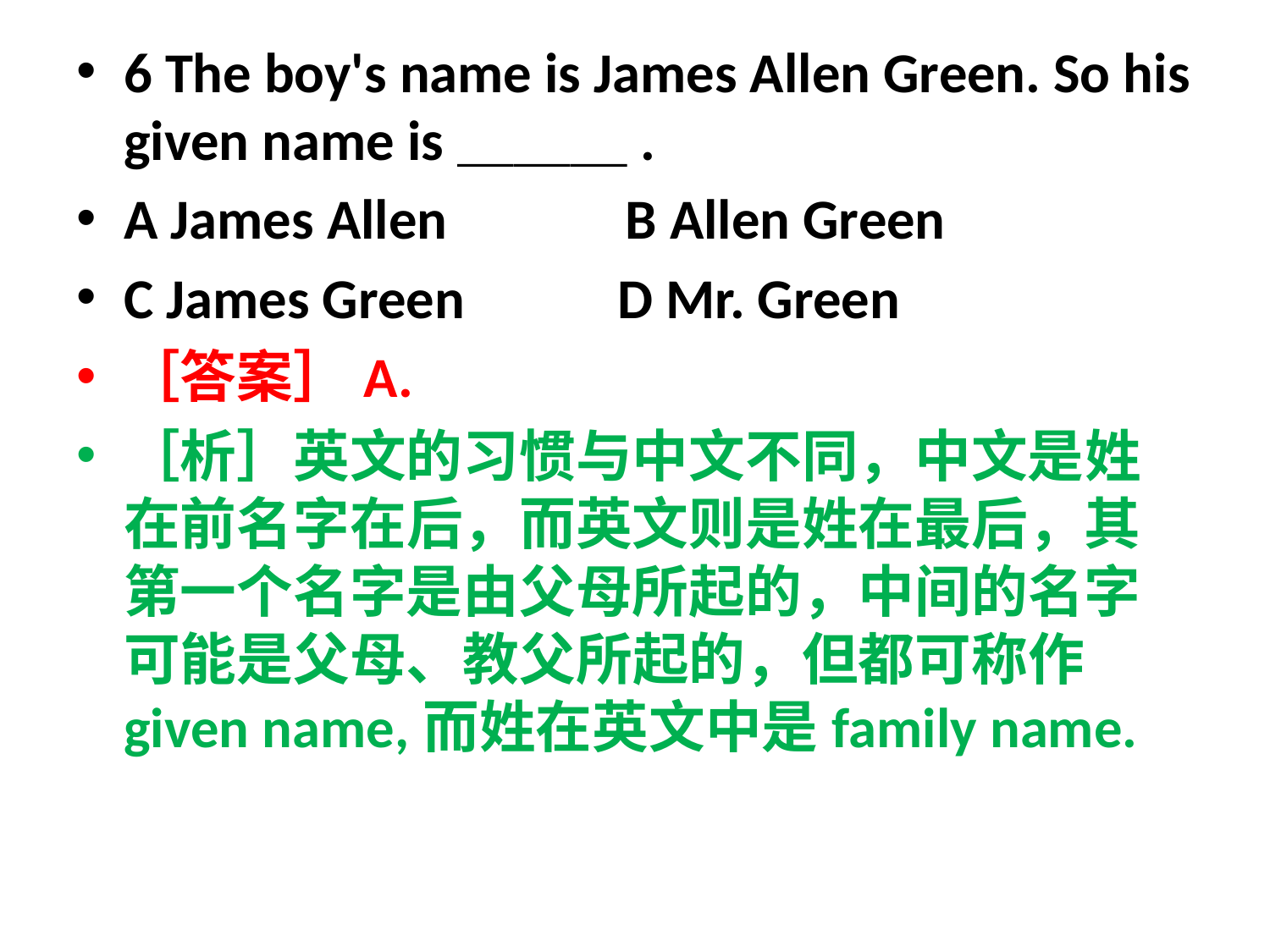

6 The boy's name is James Allen Green. So his given name is＿＿＿.
A James Allen              B Allen Green
C James Green            D Mr. Green
［答案］A.
［析］英文的习惯与中文不同，中文是姓在前名字在后，而英文则是姓在最后，其第一个名字是由父母所起的，中间的名字可能是父母、教父所起的，但都可称作given name,而姓在英文中是family name.